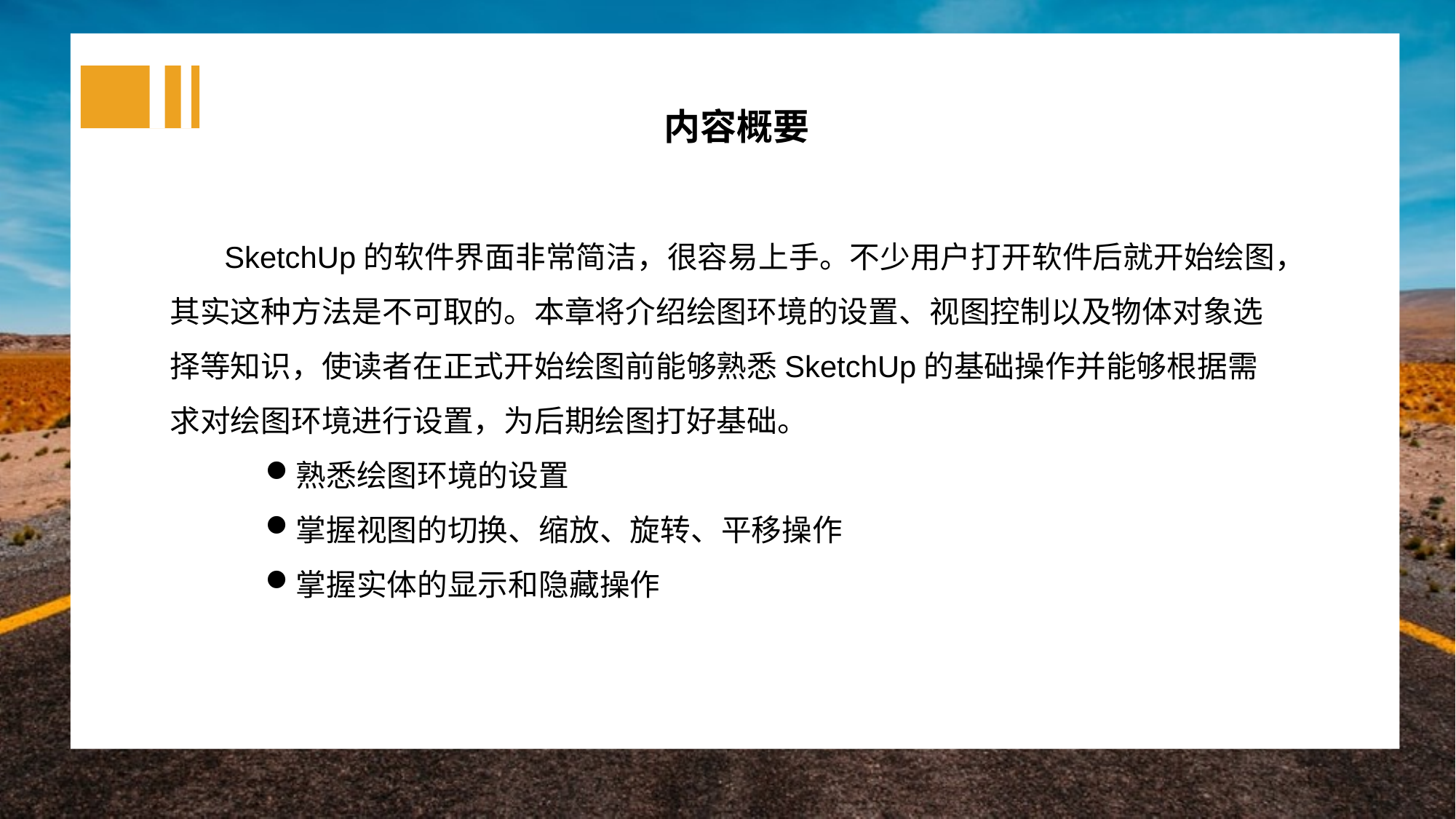

内容概要
SketchUp的软件界面非常简洁，很容易上手。不少用户打开软件后就开始绘图，其实这种方法是不可取的。本章将介绍绘图环境的设置、视图控制以及物体对象选择等知识，使读者在正式开始绘图前能够熟悉SketchUp的基础操作并能够根据需求对绘图环境进行设置，为后期绘图打好基础。
熟悉绘图环境的设置
掌握视图的切换、缩放、旋转、平移操作
掌握实体的显示和隐藏操作